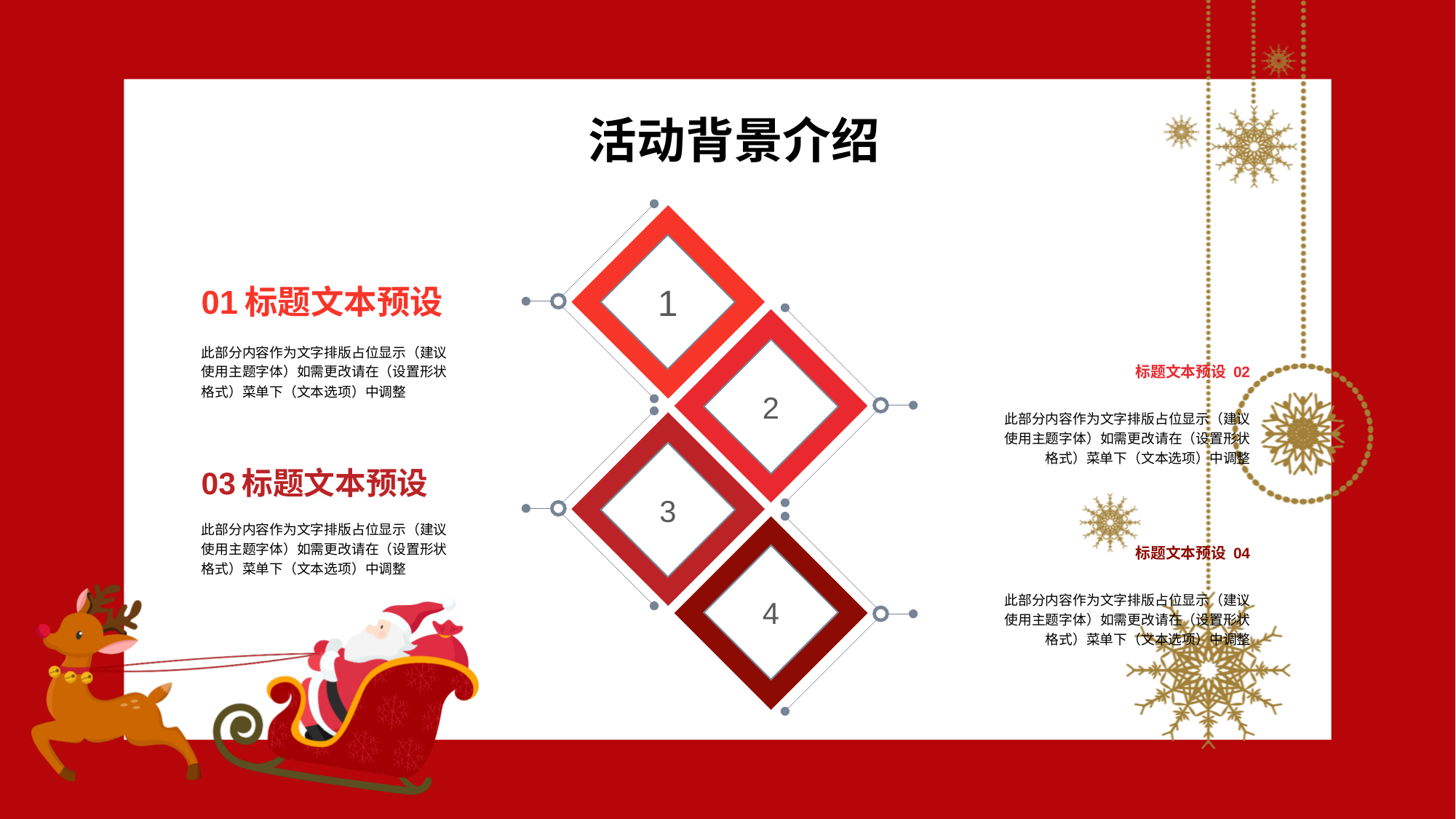

活动背景介绍

1

2

3

4

01标题文本预设
此部分内容作为文字排版占位显示（建议使用主题字体）如需更改请在（设置形状格式）菜单下（文本选项）中调整
标题文本预设 02
此部分内容作为文字排版占位显示（建议使用主题字体）如需更改请在（设置形状格式）菜单下（文本选项）中调整
03标题文本预设
此部分内容作为文字排版占位显示（建议使用主题字体）如需更改请在（设置形状格式）菜单下（文本选项）中调整
标题文本预设 04
此部分内容作为文字排版占位显示（建议使用主题字体）如需更改请在（设置形状格式）菜单下（文本选项）中调整